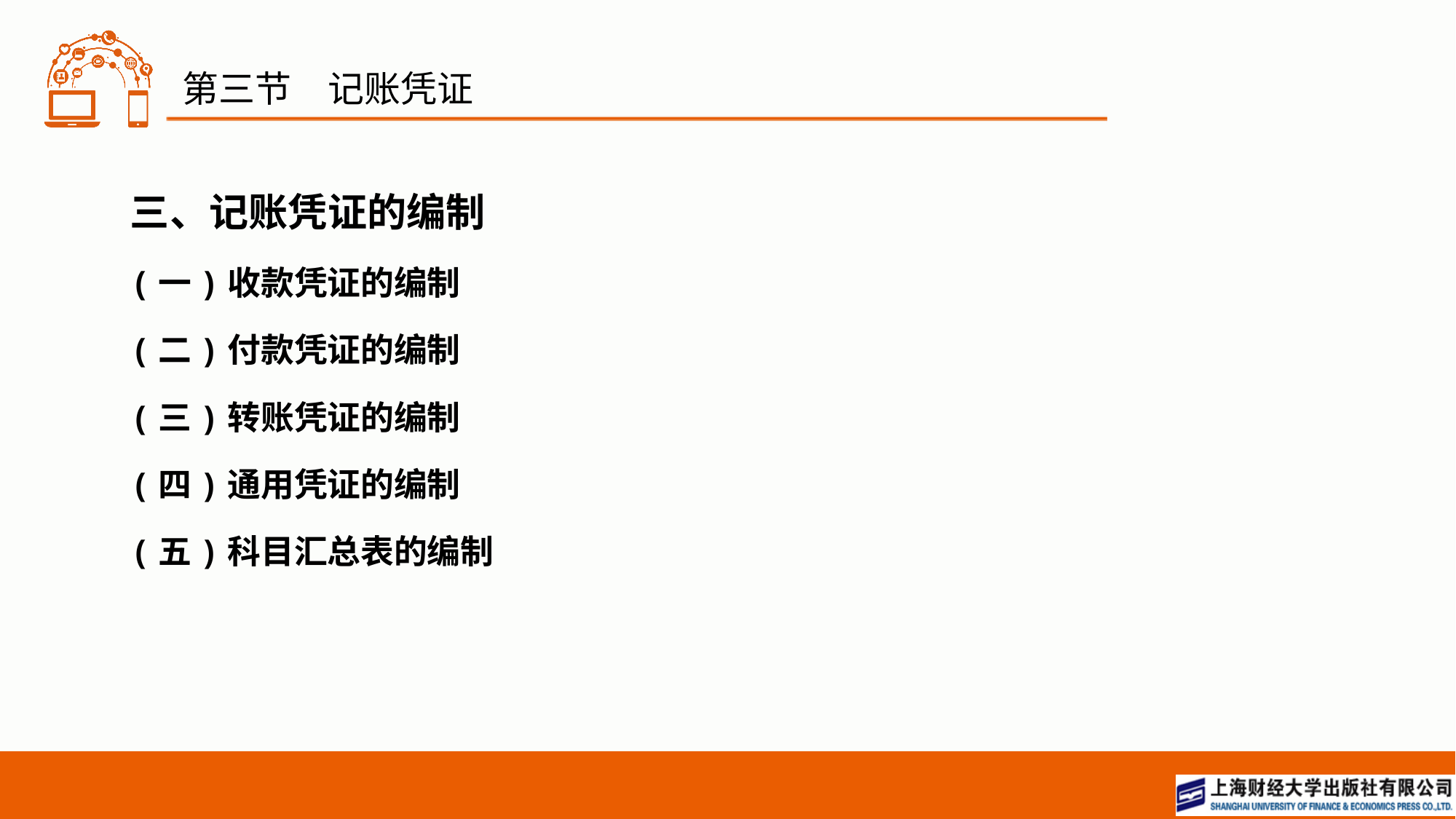

# 第三节　记账凭证
三、记账凭证的编制
(一)收款凭证的编制
(二)付款凭证的编制
(三)转账凭证的编制
(四)通用凭证的编制
(五)科目汇总表的编制